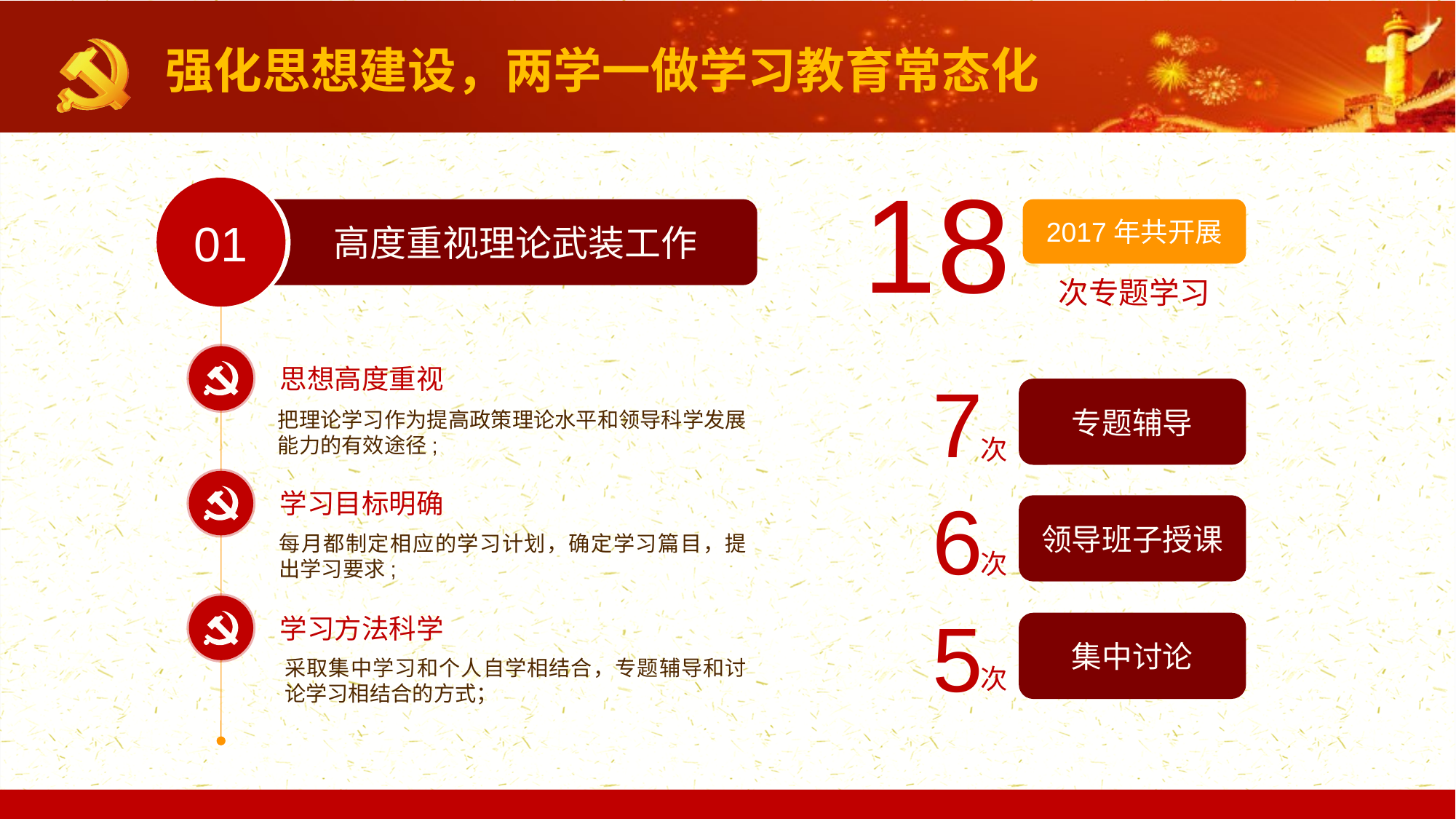

强化思想建设，两学一做学习教育常态化
18
01
高度重视理论武装工作
2017年共开展
次专题学习

思想高度重视
7
次
专题辅导
把理论学习作为提高政策理论水平和领导科学发展能力的有效途径;

6
次
学习目标明确
领导班子授课
每月都制定相应的学习计划，确定学习篇目，提出学习要求;

5
次
学习方法科学
集中讨论
采取集中学习和个人自学相结合，专题辅导和讨论学习相结合的方式；